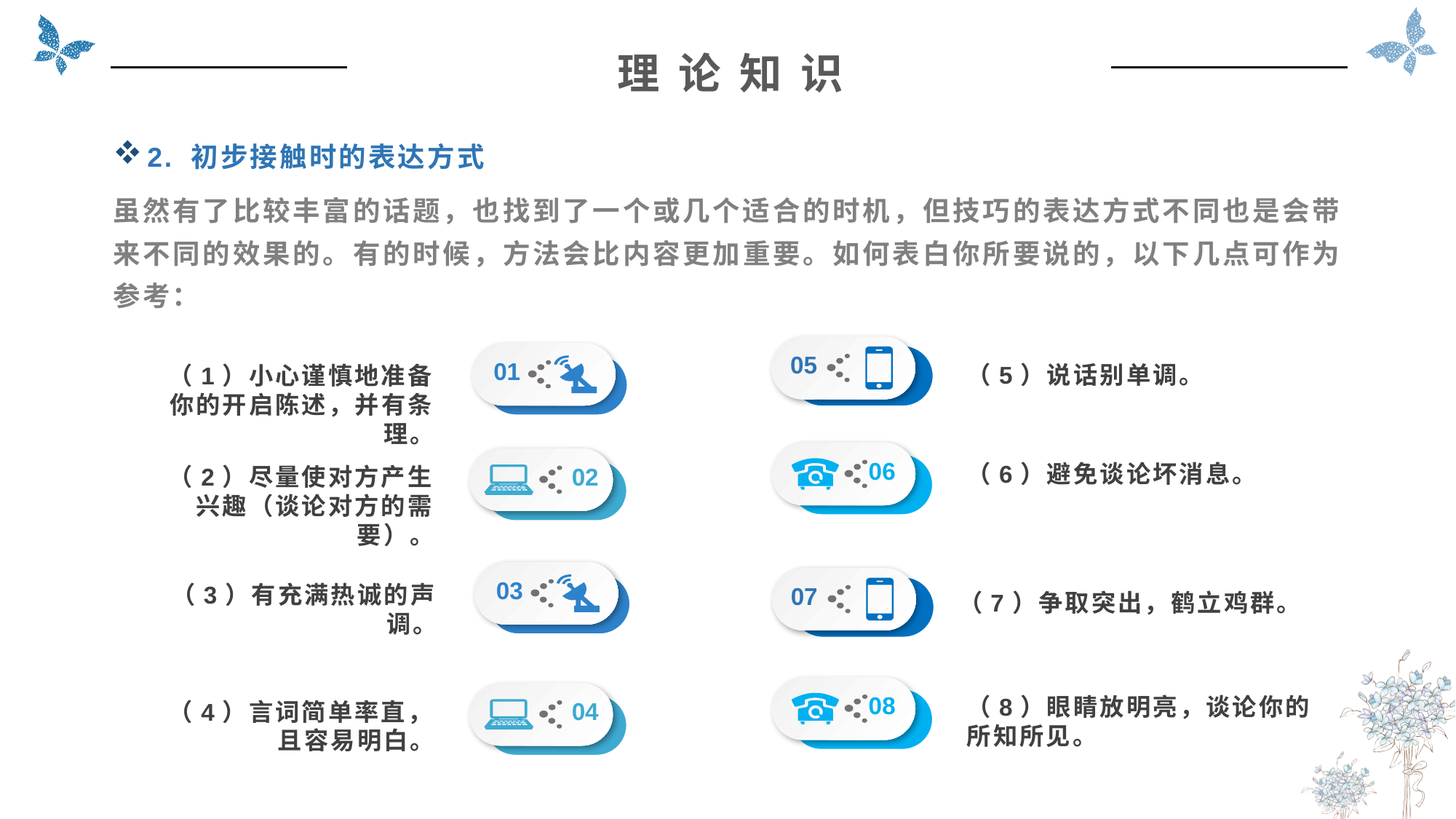

理 论 知 识
2. 初步接触时的表达方式
虽然有了比较丰富的话题，也找到了一个或几个适合的时机，但技巧的表达方式不同也是会带来不同的效果的。有的时候，方法会比内容更加重要。如何表白你所要说的，以下几点可作为参考：
（5）说话别单调。

05

01

（1）小心谨慎地准备你的开启陈述，并有条理。
（6）避免谈论坏消息。

06

02

（2）尽量使对方产生兴趣（谈论对方的需要）。
（7）争取突出，鹤立鸡群。

03

07

（3）有充满热诚的声调。

08

04

（8）眼睛放明亮，谈论你的所知所见。
（4）言词简单率直，且容易明白。